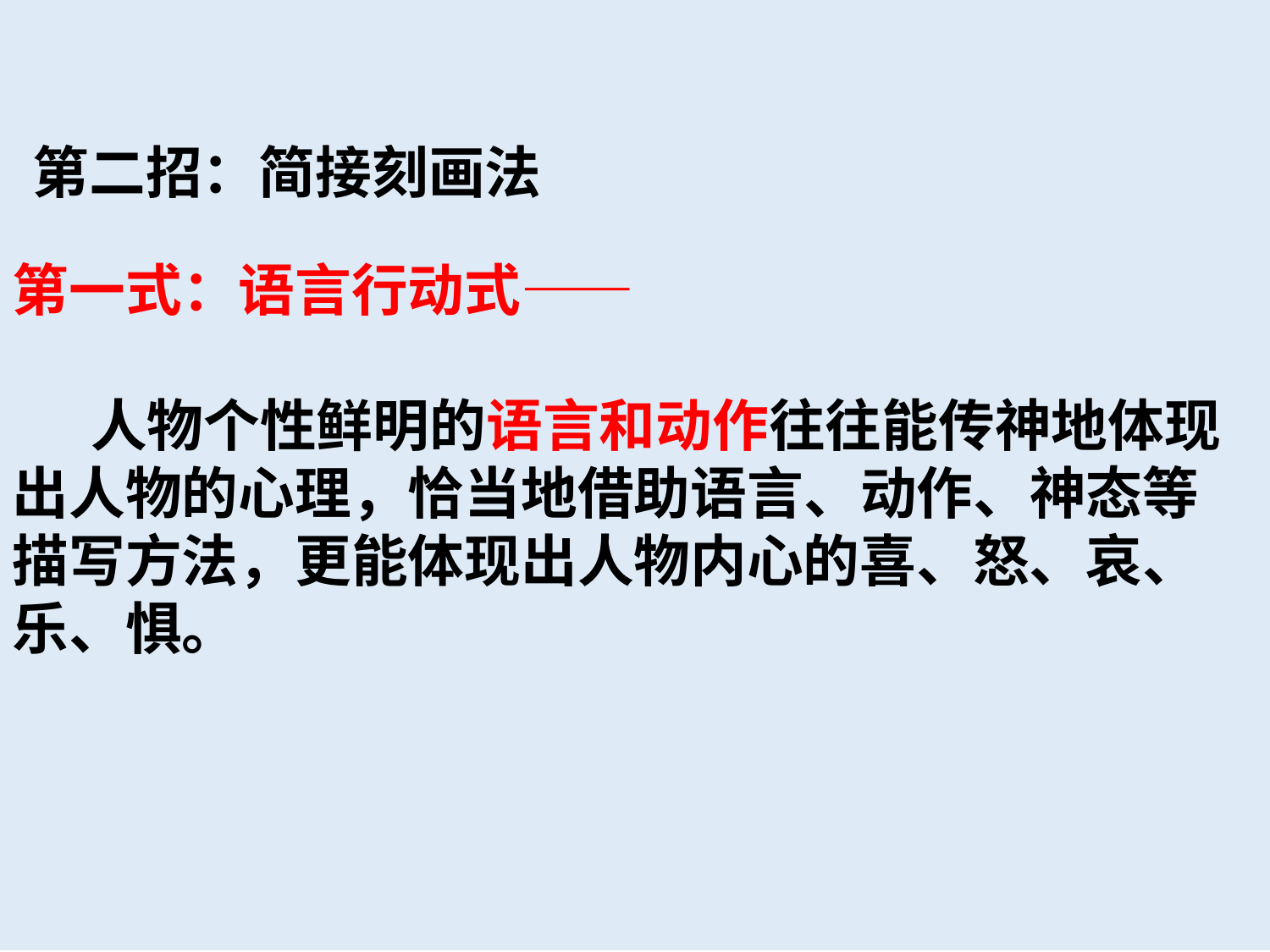

第二招：简接刻画法
第一式：语言行动式——

     人物个性鲜明的语言和动作往往能传神地体现出人物的心理，恰当地借助语言、动作、神态等
描写方法，更能体现出人物内心的喜、怒、哀、
乐、惧。